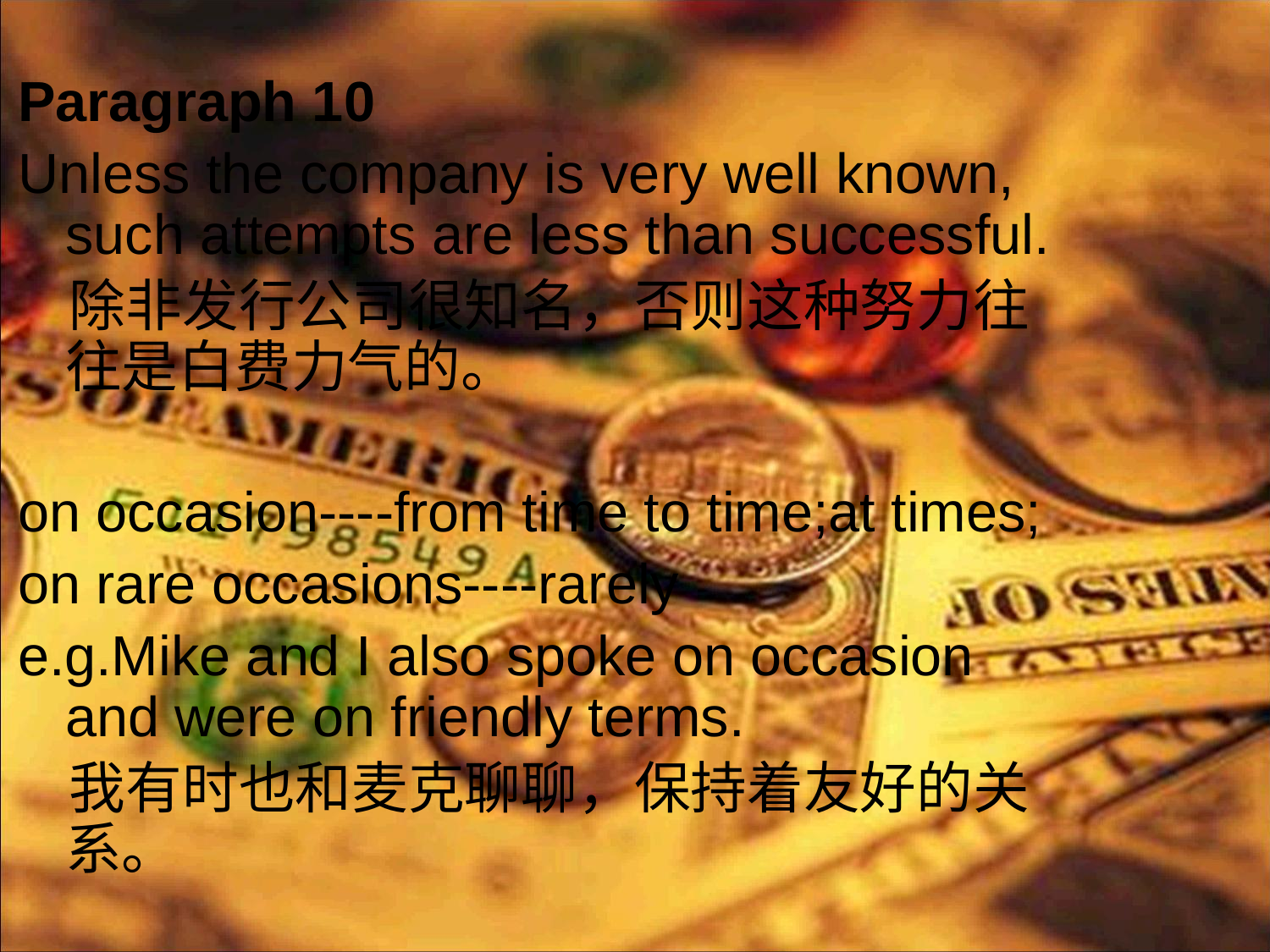

Paragraph 10
Unless the company is very well known, such attempts are less than successful.
   除非发行公司很知名，否则这种努力往往是白费力气的。

on occasion----from time to time;at times;
on rare occasions----rarely
e.g.Mike and I also spoke on occasion and were on friendly terms.
   我有时也和麦克聊聊，保持着友好的关系。